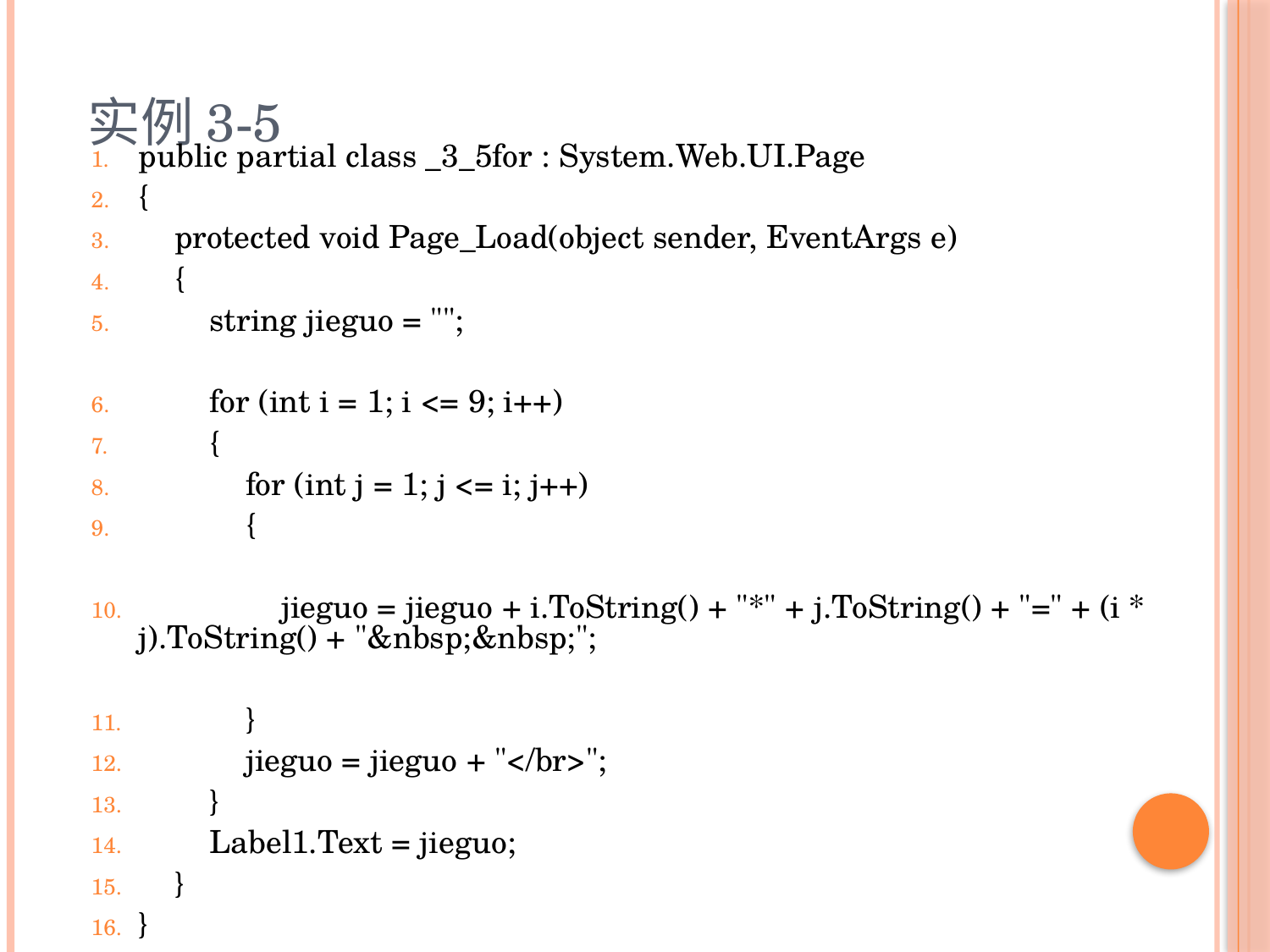

# 实例3-5
public partial class _3_5for : System.Web.UI.Page
{
    protected void Page_Load(object sender, EventArgs e)
    {
        string jieguo = "";

        for (int i = 1; i <= 9; i++)
        {
            for (int j = 1; j <= i; j++)
            {

                jieguo = jieguo + i.ToString() + "*" + j.ToString() + "=" + (i * j).ToString() + "&nbsp;&nbsp;";

            }
            jieguo = jieguo + "</br>";
        }
        Label1.Text = jieguo;
    }
}